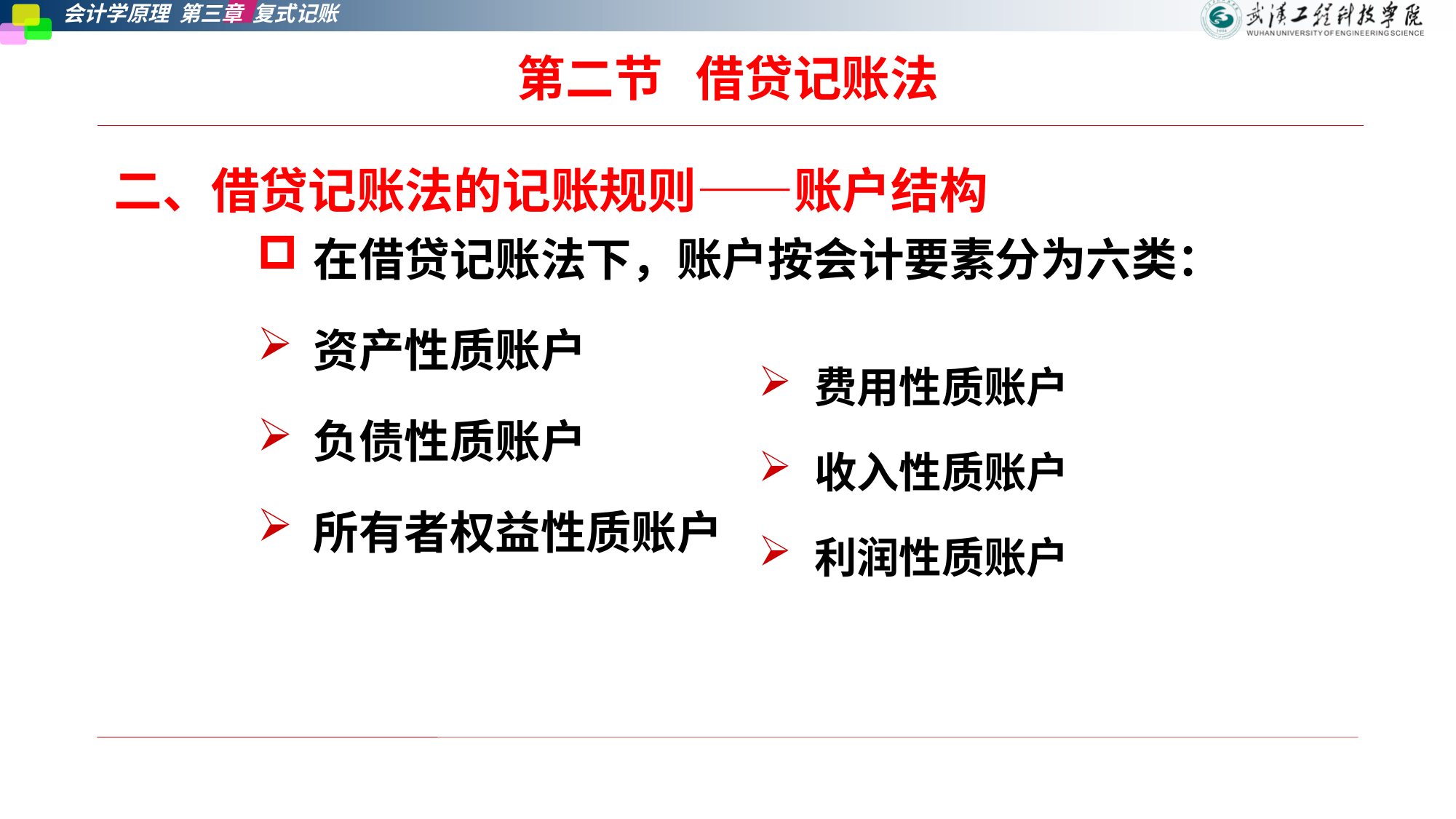

# 第二节   借贷记账法
二、借贷记账法的记账规则——账户结构

在借贷记账法下，账户按会计要素分为六类：
资产性质账户
负债性质账户
所有者权益性质账户
费用性质账户
收入性质账户
利润性质账户